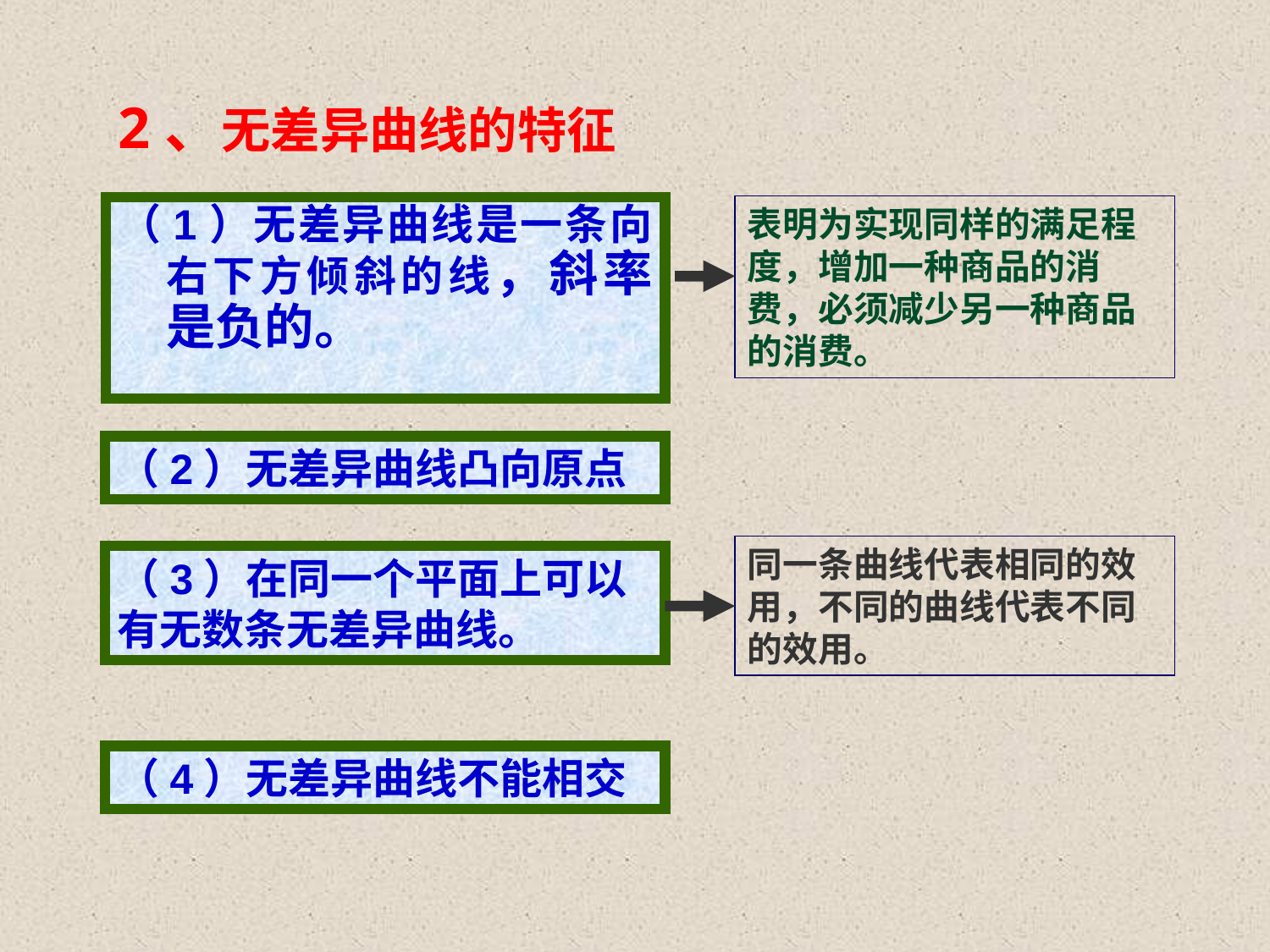

# 2、无差异曲线的特征
表明为实现同样的满足程度，增加一种商品的消费，必须减少另一种商品的消费。
（1）无差异曲线是一条向右下方倾斜的线，斜率是负的。

（2）无差异曲线凸向原点
同一条曲线代表相同的效用，不同的曲线代表不同的效用。
（3）在同一个平面上可以有无数条无差异曲线。

（4）无差异曲线不能相交